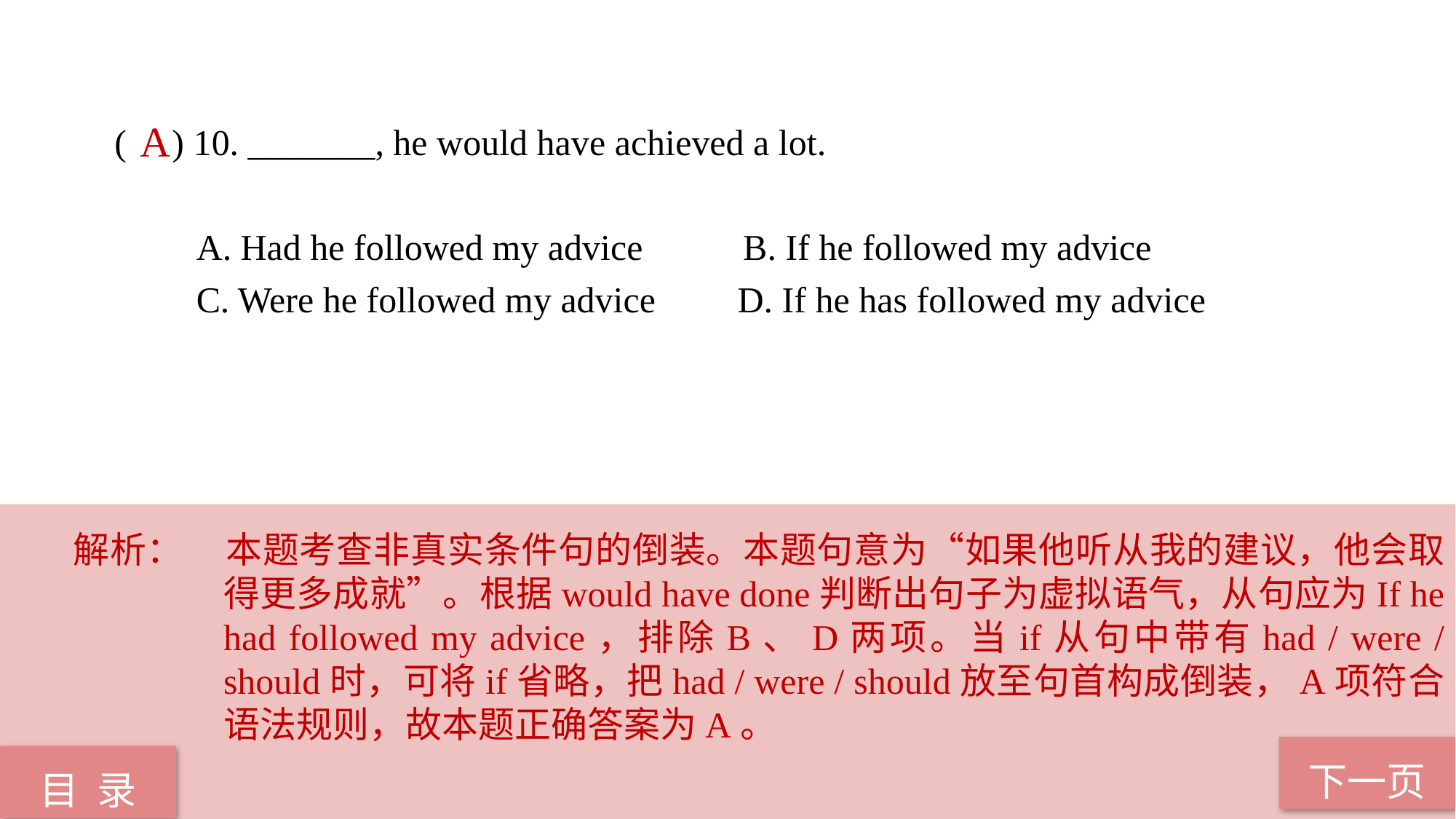

(     ) 10. _______, he would have achieved a lot.

         A. Had he followed my advice           B. If he followed my advice
         C. Were he followed my advice         D. If he has followed my advice
A
解析：	本题考查非真实条件句的倒装。本题句意为“如果他听从我的建议，他会取得更多成就”。根据would have done判断出句子为虚拟语气，从句应为If he had followed my advice，排除B、D两项。当if从句中带有had / were / should时，可将if省略，把had / were / should放至句首构成倒装，A项符合语法规则，故本题正确答案为A。
下一页